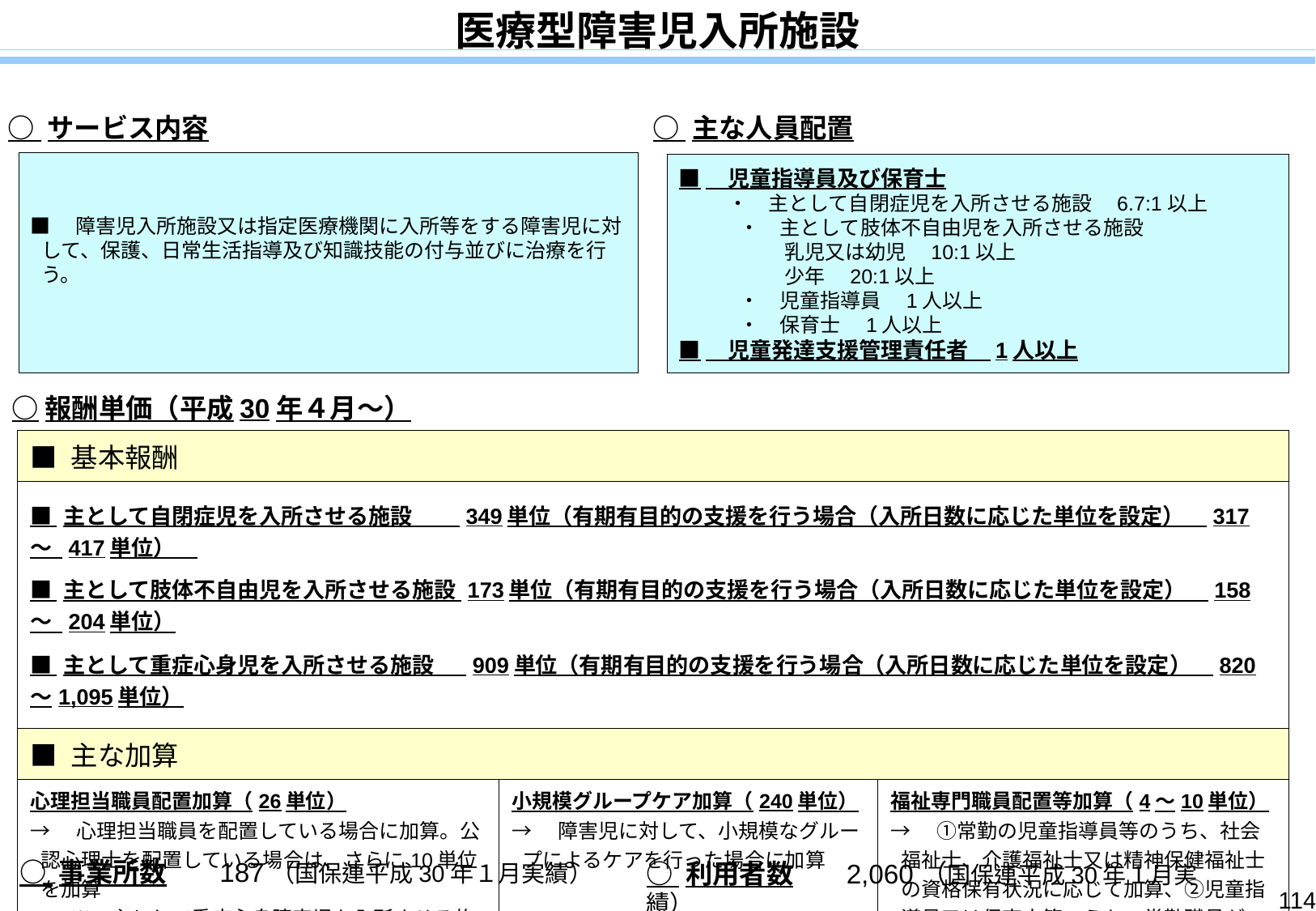

医療型障害児入所施設
○ サービス内容
○ 主な人員配置
■　障害児入所施設又は指定医療機関に入所等をする障害児に対して、保護、日常生活指導及び知識技能の付与並びに治療を行う。

■　児童指導員及び保育士
　　  ・　主として自閉症児を入所させる施設　6.7:1以上
　　　・　主として肢体不自由児を入所させる施設
　　　　　 乳児又は幼児　10:1以上
　　　　　 少年　20:1以上
　　　・　児童指導員　1人以上
　　　・　保育士　1人以上
■　児童発達支援管理責任者　1人以上

○報酬単価（平成30年４月～）
| ■ 基本報酬 |  |  |
| --- | --- | --- |
| ■ 主として自閉症児を入所させる施設　 349単位（有期有目的の支援を行う場合（入所日数に応じた単位を設定）　317～ 417単位）　 ■ 主として肢体不自由児を入所させる施設 173単位（有期有目的の支援を行う場合（入所日数に応じた単位を設定）　158～ 204単位） ■ 主として重症心身児を入所させる施設　 909単位（有期有目的の支援を行う場合（入所日数に応じた単位を設定）　820～1,095単位） |  |  |
| ■ 主な加算 |  |  |
| 心理担当職員配置加算（26単位） →　心理担当職員を配置している場合に加算。公認心理士を配置している場合は、さらに10単位を加算 　　※　主として重症心身障害児を入所させる施設及び指定発達支援医療機関を除く。 | 小規模グループケア加算（240単位） →　障害児に対して、小規模なグループによるケアを行った場合に加算 | 福祉専門職員配置等加算（4～10単位） →　①常勤の児童指導員等のうち、社会福祉士、介護福祉士又は精神保健福祉士の資格保有状況に応じて加算、➁児童指導員又は保育士等のうち、常勤職員が75%以上又は勤続3年以上の常勤職員が30%以上 |
○ 事業所数　　187（国保連平成30年１月実績）
○ 利用者数　　2,060（国保連平成30年１月実績）
114